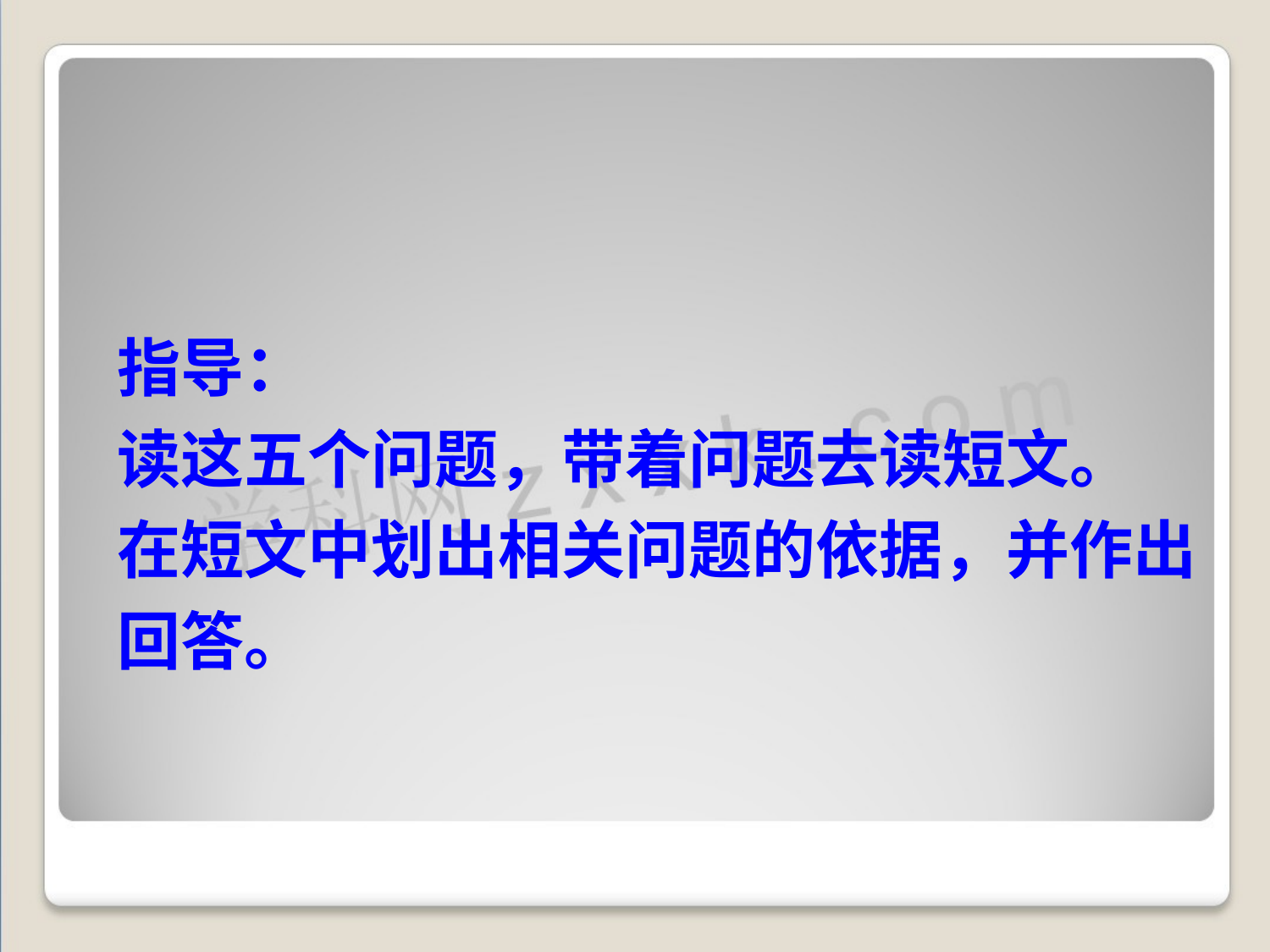

指导：
读这五个问题，带着问题去读短文。
在短文中划出相关问题的依据，并作出回答。